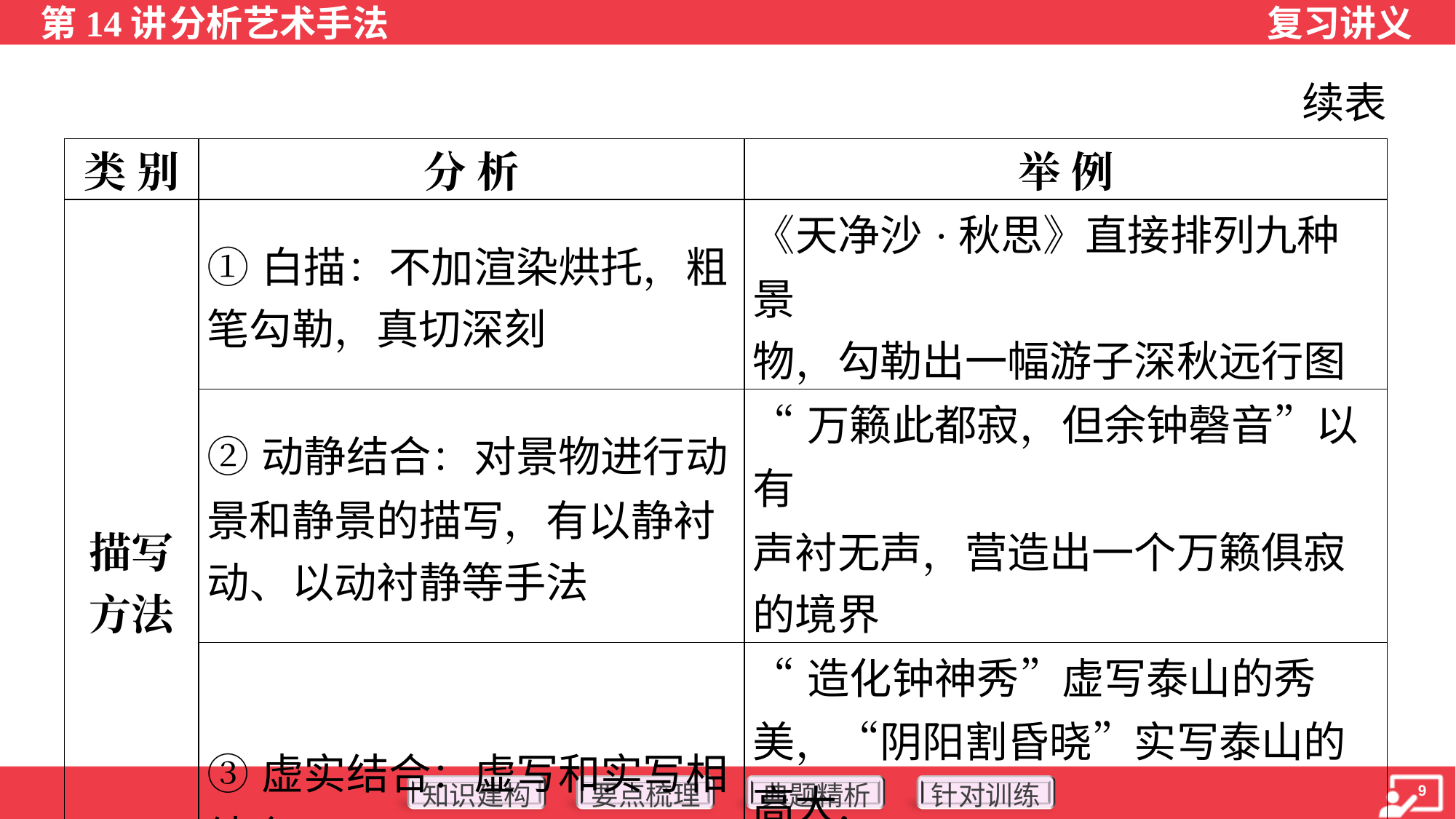

续表
| 类 别 | 分 析 | 举 例 |
| --- | --- | --- |
| 描写 方法 | ①白描：不加渲染烘托，粗 笔勾勒，真切深刻 | 《天净沙·秋思》直接排列九种景 物，勾勒出一幅游子深秋远行图 |
|  | ②动静结合：对景物进行动 景和静景的描写，有以静衬 动、以动衬静等手法 | “万籁此都寂，但余钟磬音”以有 声衬无声，营造出一个万籁俱寂 的境界 |
|  | ③虚实结合：虚写和实写相 结合 | “造化钟神秀”虚写泰山的秀美，“阴阳割昏晓”实写泰山的高大， 虚实结合，写出了泰山的神奇秀 丽和巍峨高大 |